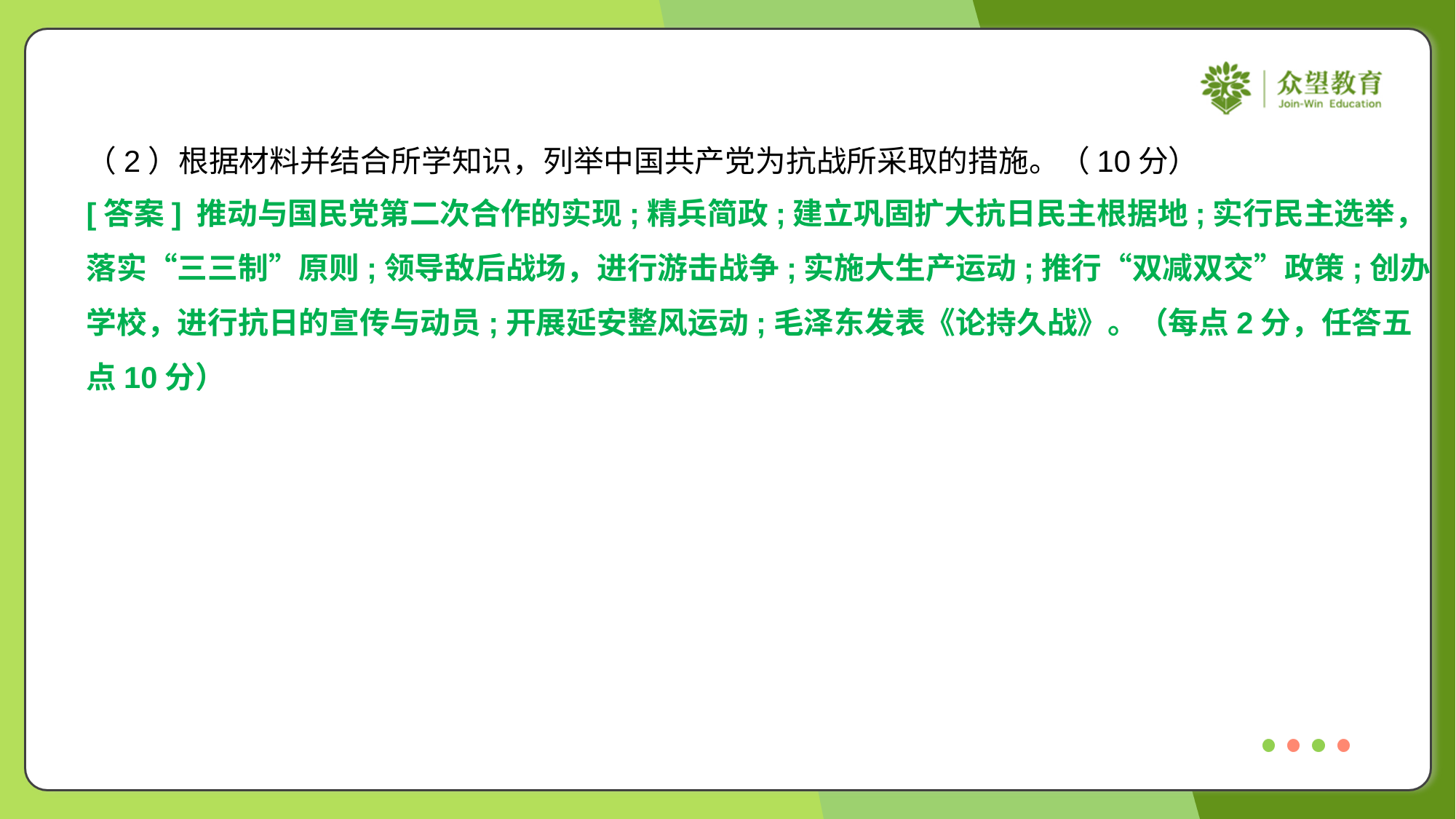

（2）根据材料并结合所学知识，列举中国共产党为抗战所采取的措施。（10分）
[答案] 推动与国民党第二次合作的实现;精兵简政;建立巩固扩大抗日民主根据地;实行民主选举，
落实“三三制”原则;领导敌后战场，进行游击战争;实施大生产运动;推行“双减双交”政策;创办
学校，进行抗日的宣传与动员;开展延安整风运动;毛泽东发表《论持久战》。（每点2分，任答五
点10分）